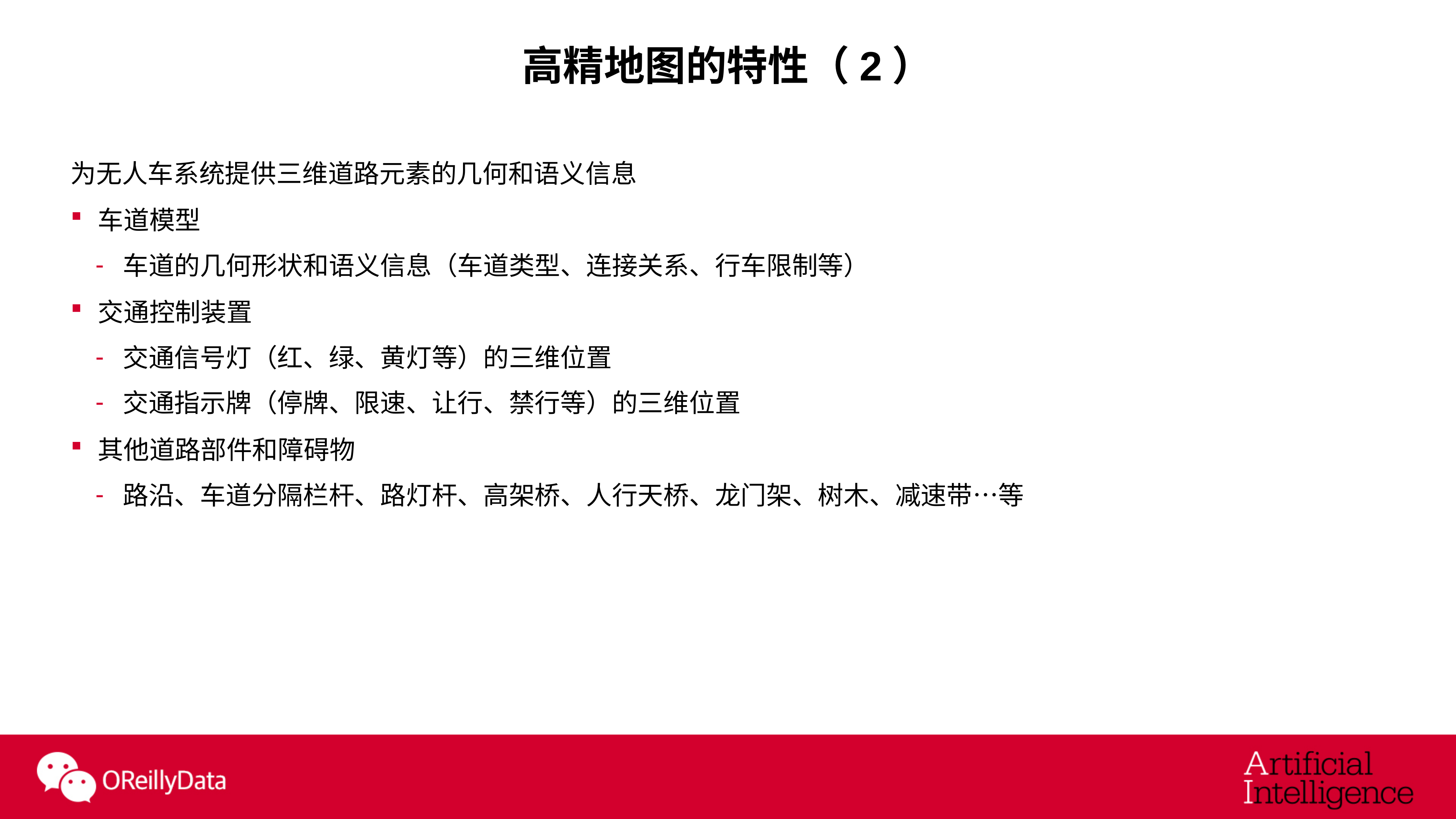

# 高精地图的特性（2）
为无人车系统提供三维道路元素的几何和语义信息
车道模型
车道的几何形状和语义信息（车道类型、连接关系、行车限制等）
交通控制装置
交通信号灯（红、绿、黄灯等）的三维位置
交通指示牌（停牌、限速、让行、禁行等）的三维位置
其他道路部件和障碍物
路沿、车道分隔栏杆、路灯杆、高架桥、人行天桥、龙门架、树木、减速带…等